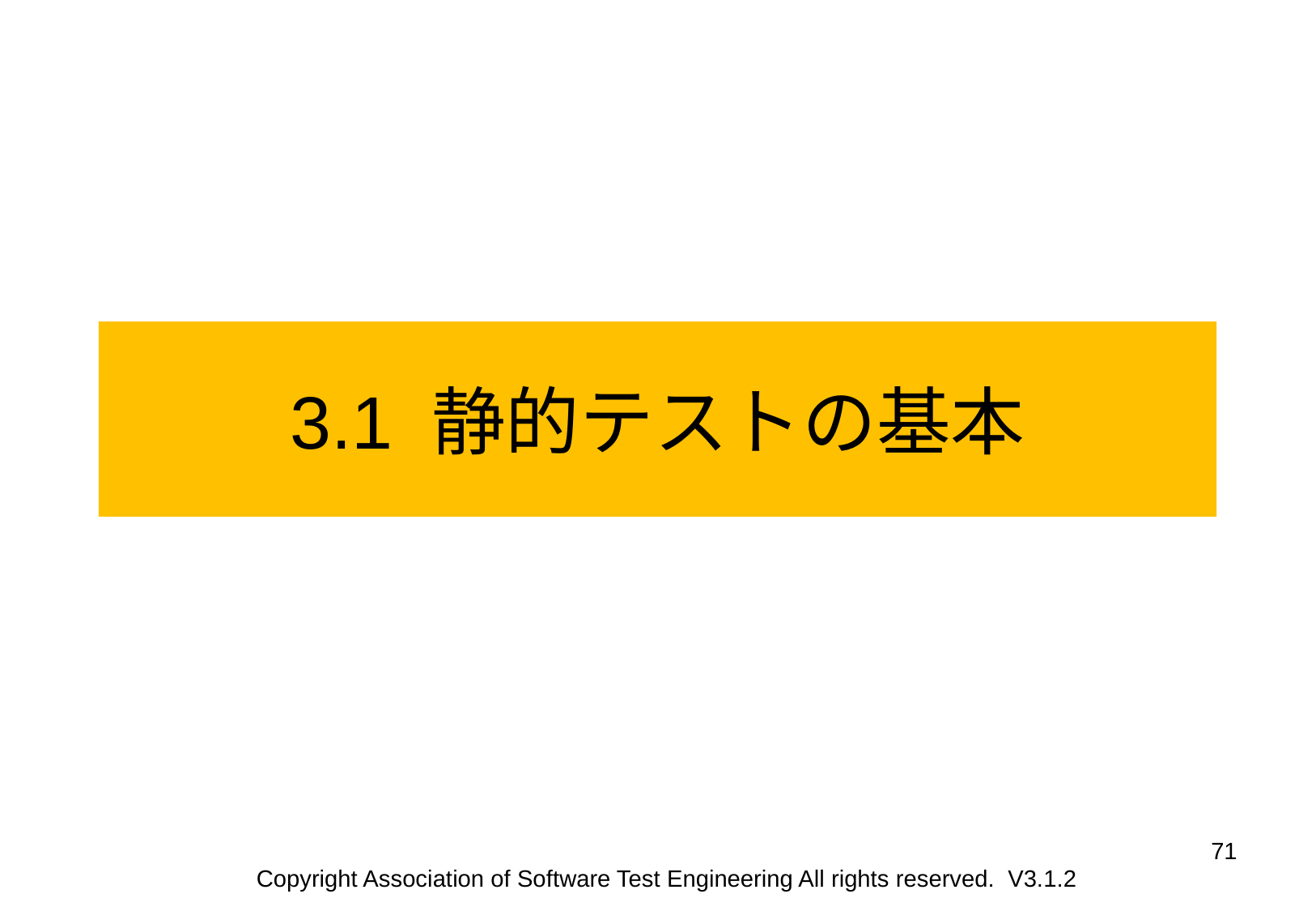

3.1 静的テストの基本
71
Copyright Association of Software Test Engineering All rights reserved.  V3.1.2